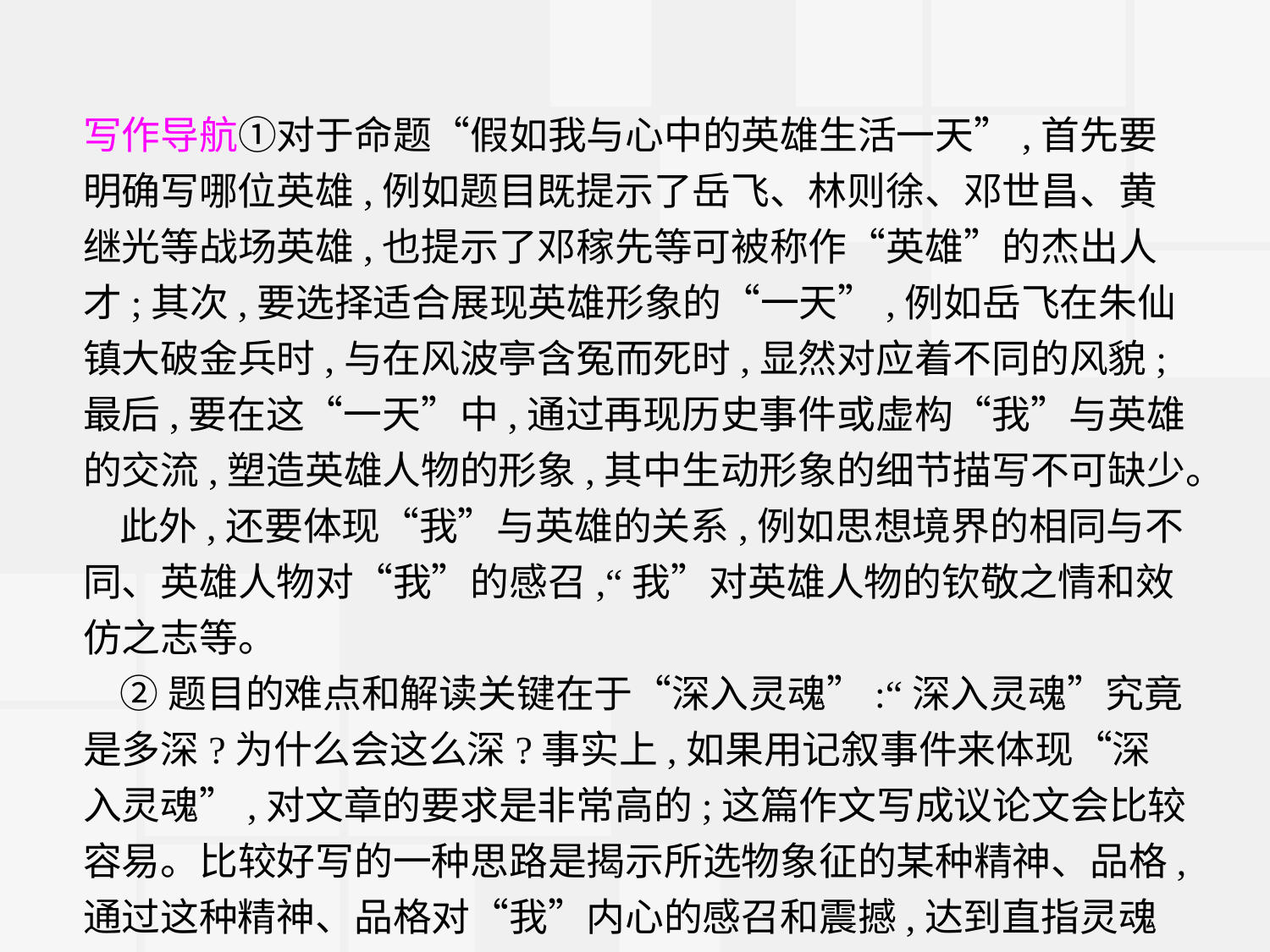

写作导航①对于命题“假如我与心中的英雄生活一天”,首先要明确写哪位英雄,例如题目既提示了岳飞、林则徐、邓世昌、黄继光等战场英雄,也提示了邓稼先等可被称作“英雄”的杰出人才;其次,要选择适合展现英雄形象的“一天”,例如岳飞在朱仙镇大破金兵时,与在风波亭含冤而死时,显然对应着不同的风貌;最后,要在这“一天”中,通过再现历史事件或虚构“我”与英雄的交流,塑造英雄人物的形象,其中生动形象的细节描写不可缺少。
此外,还要体现“我”与英雄的关系,例如思想境界的相同与不同、英雄人物对“我”的感召,“我”对英雄人物的钦敬之情和效仿之志等。
②题目的难点和解读关键在于“深入灵魂”:“深入灵魂”究竟是多深?为什么会这么深?事实上,如果用记叙事件来体现“深入灵魂”,对文章的要求是非常高的;这篇作文写成议论文会比较容易。比较好写的一种思路是揭示所选物象征的某种精神、品格,通过这种精神、品格对“我”内心的感召和震撼,达到直指灵魂的目的。